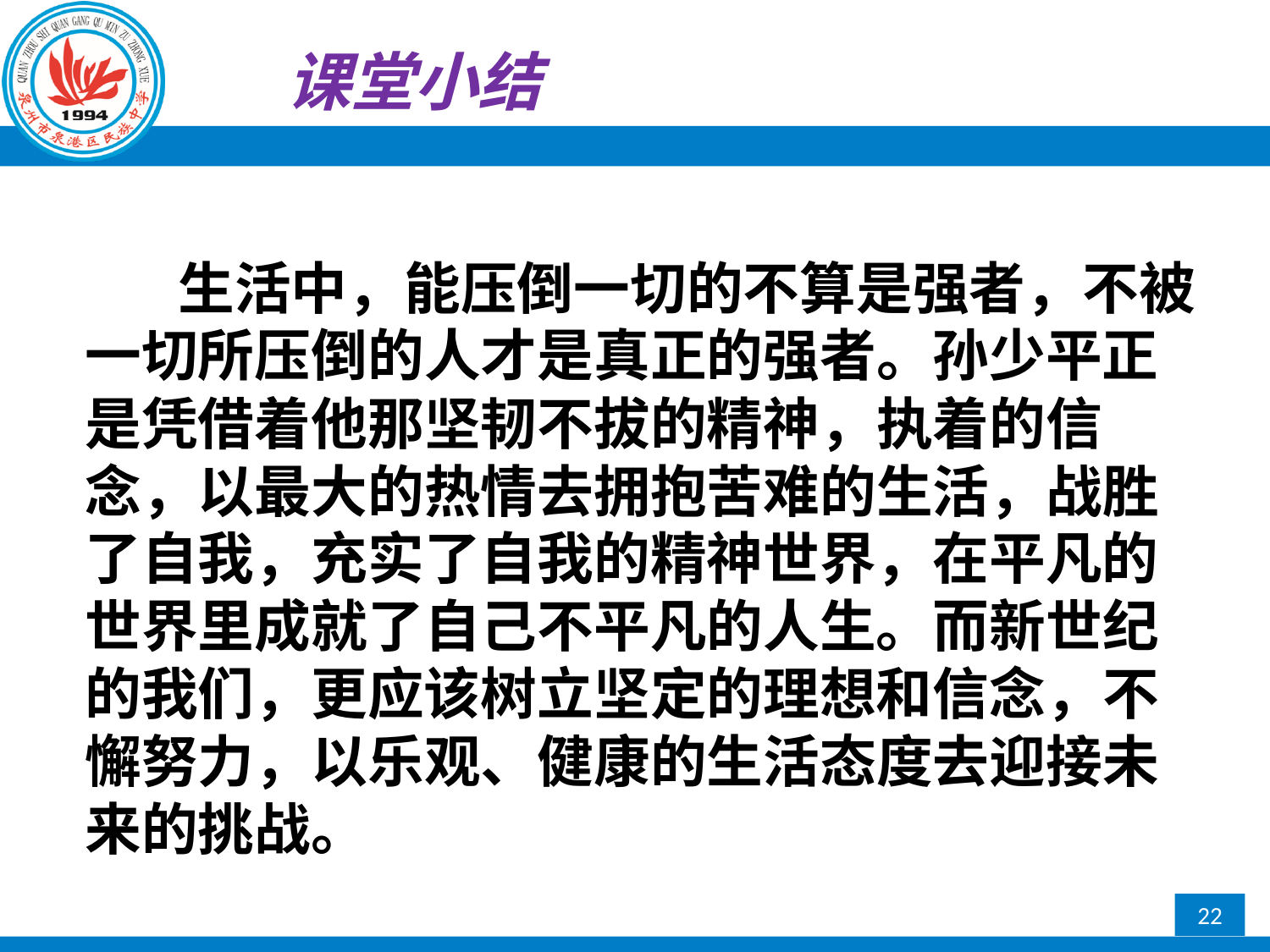

课堂小结
          生活中，能压倒一切的不算是强者，不被一切所压倒的人才是真正的强者。孙少平正是凭借着他那坚韧不拔的精神，执着的信念，以最大的热情去拥抱苦难的生活，战胜了自我，充实了自我的精神世界，在平凡的世界里成就了自己不平凡的人生。而新世纪的我们，更应该树立坚定的理想和信念，不懈努力，以乐观、健康的生活态度去迎接未来的挑战。